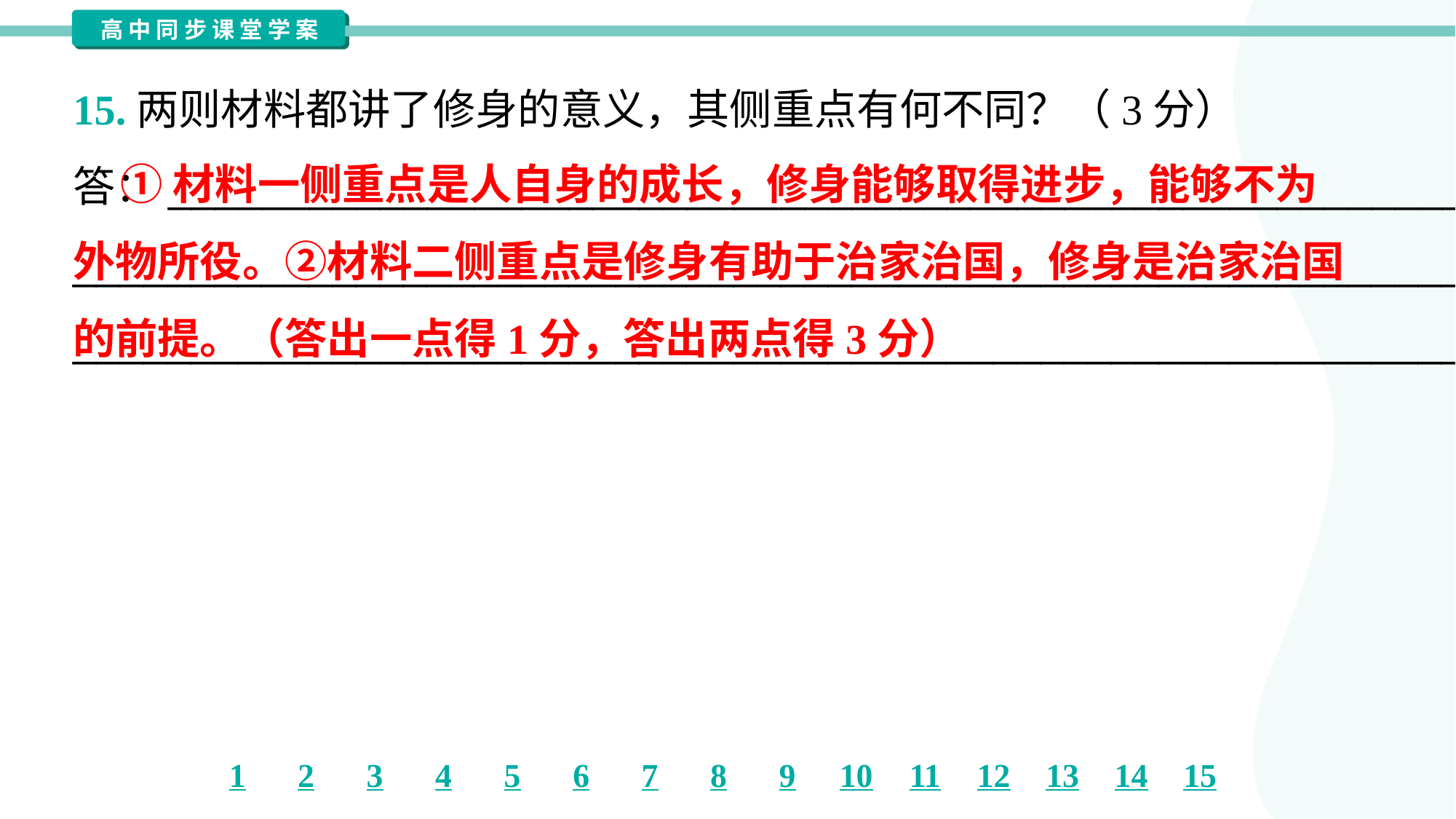

15.两则材料都讲了修身的意义，其侧重点有何不同？（3分）
答：_________________________________________________________
_____________________________________________________________
_____________________________________________________________
     ①材料一侧重点是人自身的成长，修身能够取得进步，能够不为
外物所役。②材料二侧重点是修身有助于治家治国，修身是治家治国
的前提。（答出一点得1分，答出两点得3分）